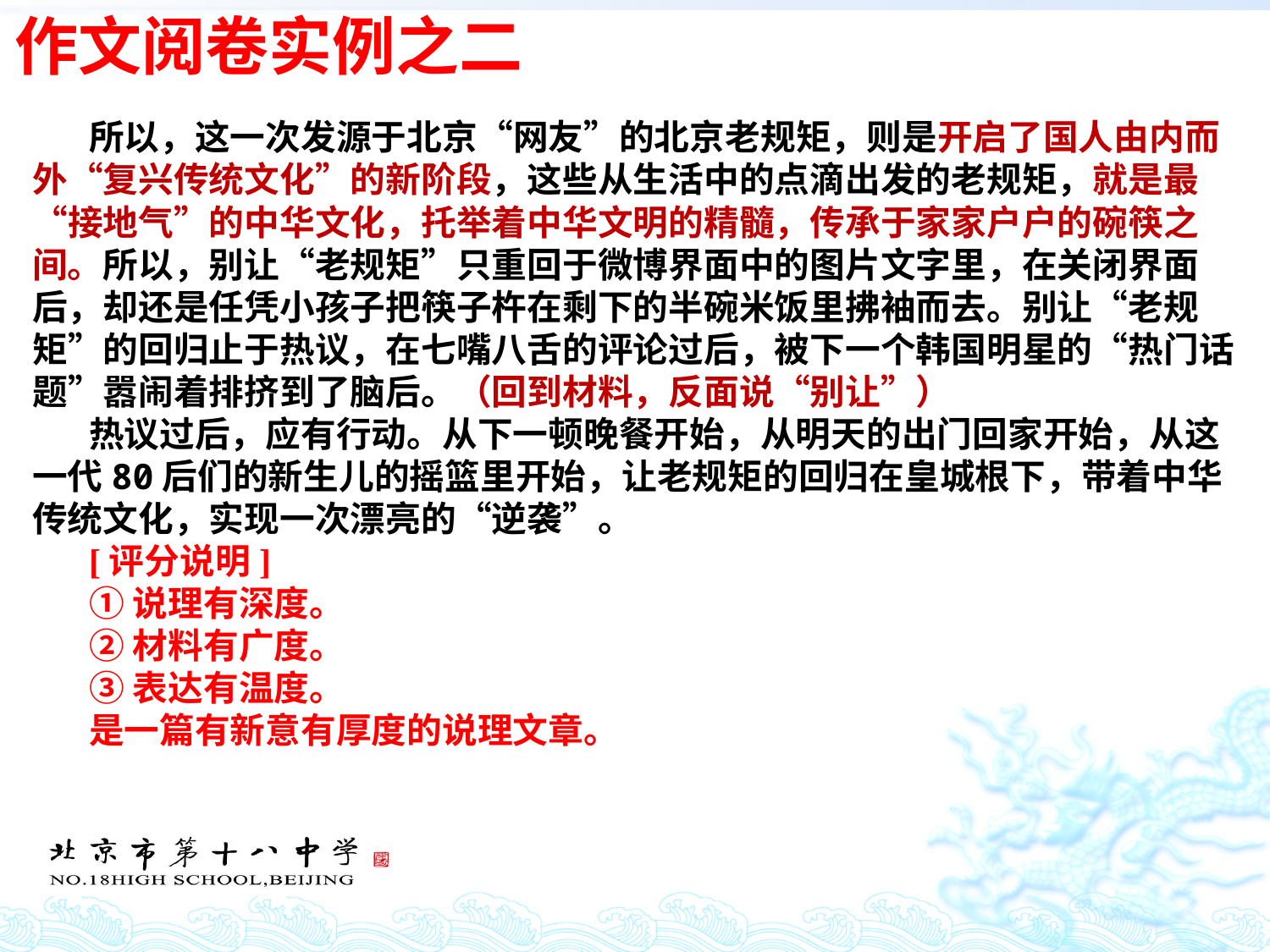

作文阅卷实例之二
所以，这一次发源于北京“网友”的北京老规矩，则是开启了国人由内而外“复兴传统文化”的新阶段，这些从生活中的点滴出发的老规矩，就是最“接地气”的中华文化，托举着中华文明的精髓，传承于家家户户的碗筷之间。所以，别让“老规矩”只重回于微博界面中的图片文字里，在关闭界面后，却还是任凭小孩子把筷子杵在剩下的半碗米饭里拂袖而去。别让“老规矩”的回归止于热议，在七嘴八舌的评论过后，被下一个韩国明星的“热门话题”嚣闹着排挤到了脑后。（回到材料，反面说“别让”）
热议过后，应有行动。从下一顿晚餐开始，从明天的出门回家开始，从这一代80后们的新生儿的摇篮里开始，让老规矩的回归在皇城根下，带着中华传统文化，实现一次漂亮的“逆袭”。
[评分说明]
①说理有深度。
②材料有广度。
③表达有温度。
是一篇有新意有厚度的说理文章。